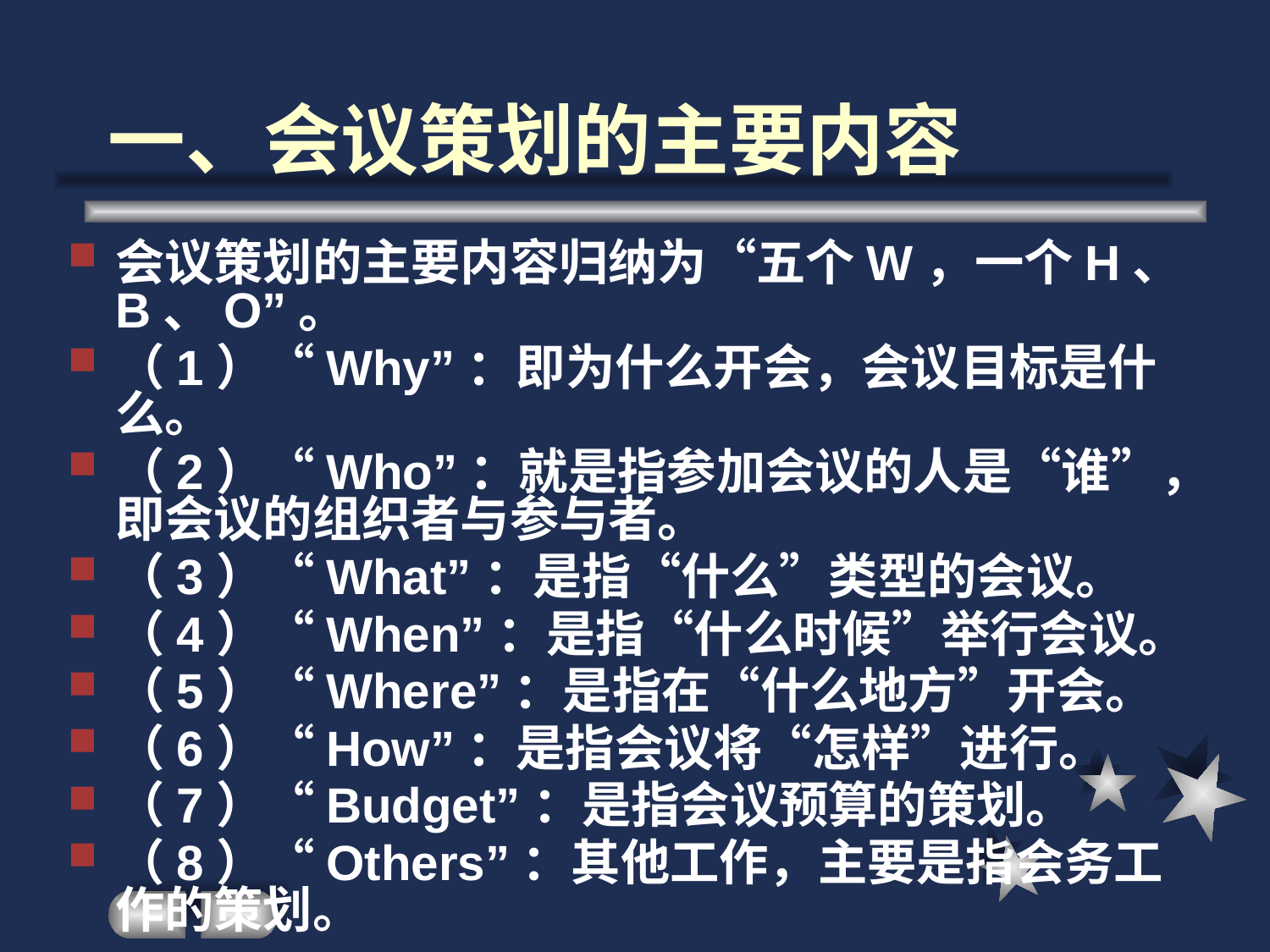

# 一、会议策划的主要内容
会议策划的主要内容归纳为“五个W，一个H、B、O”。
（1）“Why”：即为什么开会，会议目标是什么。
（2）“Who”：就是指参加会议的人是“谁”，即会议的组织者与参与者。
（3）“What”：是指“什么”类型的会议。
（4）“When”：是指“什么时候”举行会议。
（5）“Where”：是指在“什么地方”开会。
（6）“How”：是指会议将“怎样”进行。
（7）“Budget”：是指会议预算的策划。
（8）“Others”：其他工作，主要是指会务工作的策划。